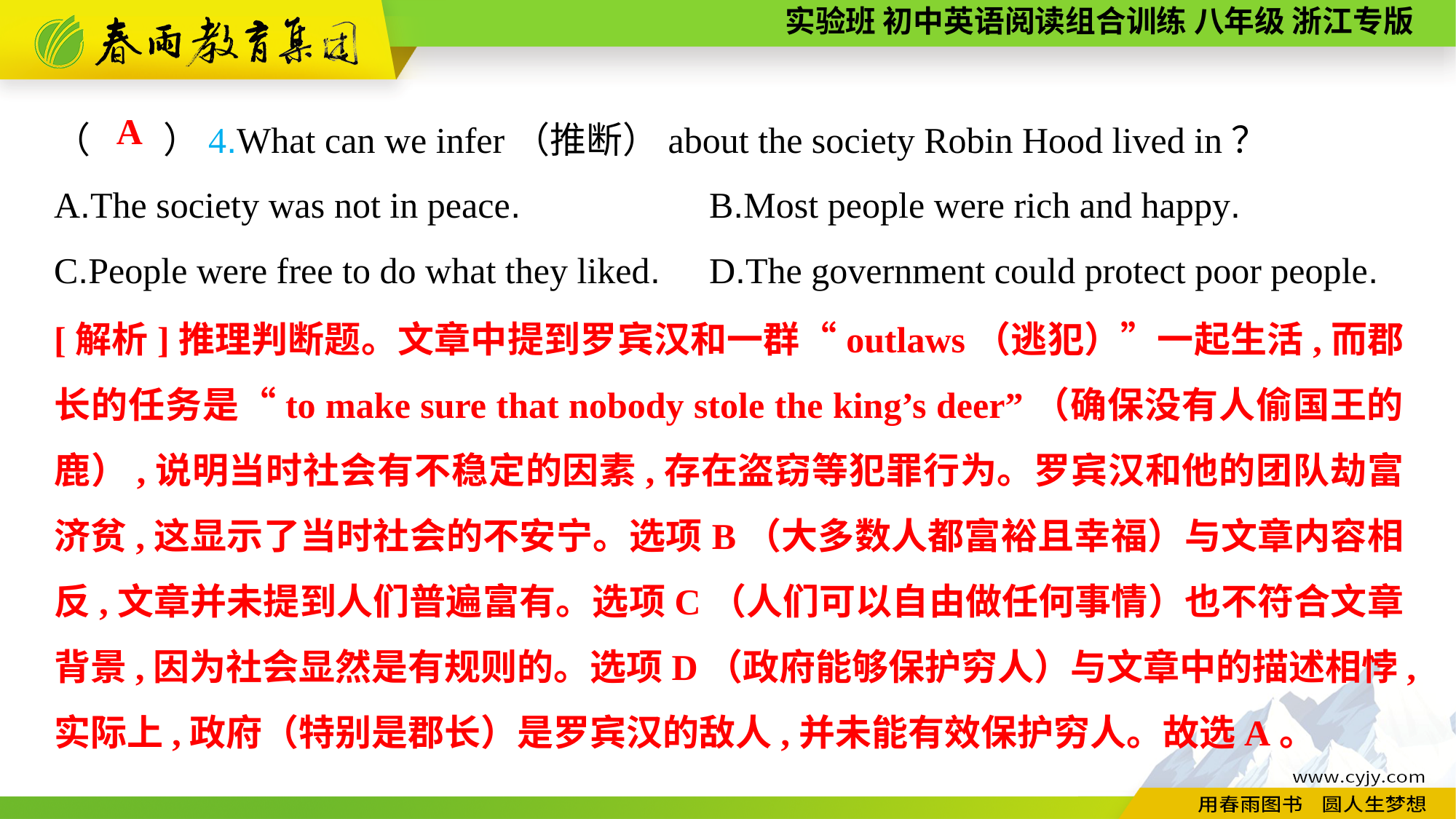

（　　）4.What can we infer（推断）about the society Robin Hood lived in？
A.The society was not in peace.		B.Most people were rich and happy.
C.People were free to do what they liked.	D.The government could protect poor people.
A
[解析]推理判断题。文章中提到罗宾汉和一群“outlaws（逃犯）”一起生活,而郡长的任务是“to make sure that nobody stole the king’s deer”（确保没有人偷国王的鹿）,说明当时社会有不稳定的因素,存在盗窃等犯罪行为。罗宾汉和他的团队劫富济贫,这显示了当时社会的不安宁。选项B（大多数人都富裕且幸福）与文章内容相反,文章并未提到人们普遍富有。选项C（人们可以自由做任何事情）也不符合文章背景,因为社会显然是有规则的。选项D（政府能够保护穷人）与文章中的描述相悖,实际上,政府（特别是郡长）是罗宾汉的敌人,并未能有效保护穷人。故选A。